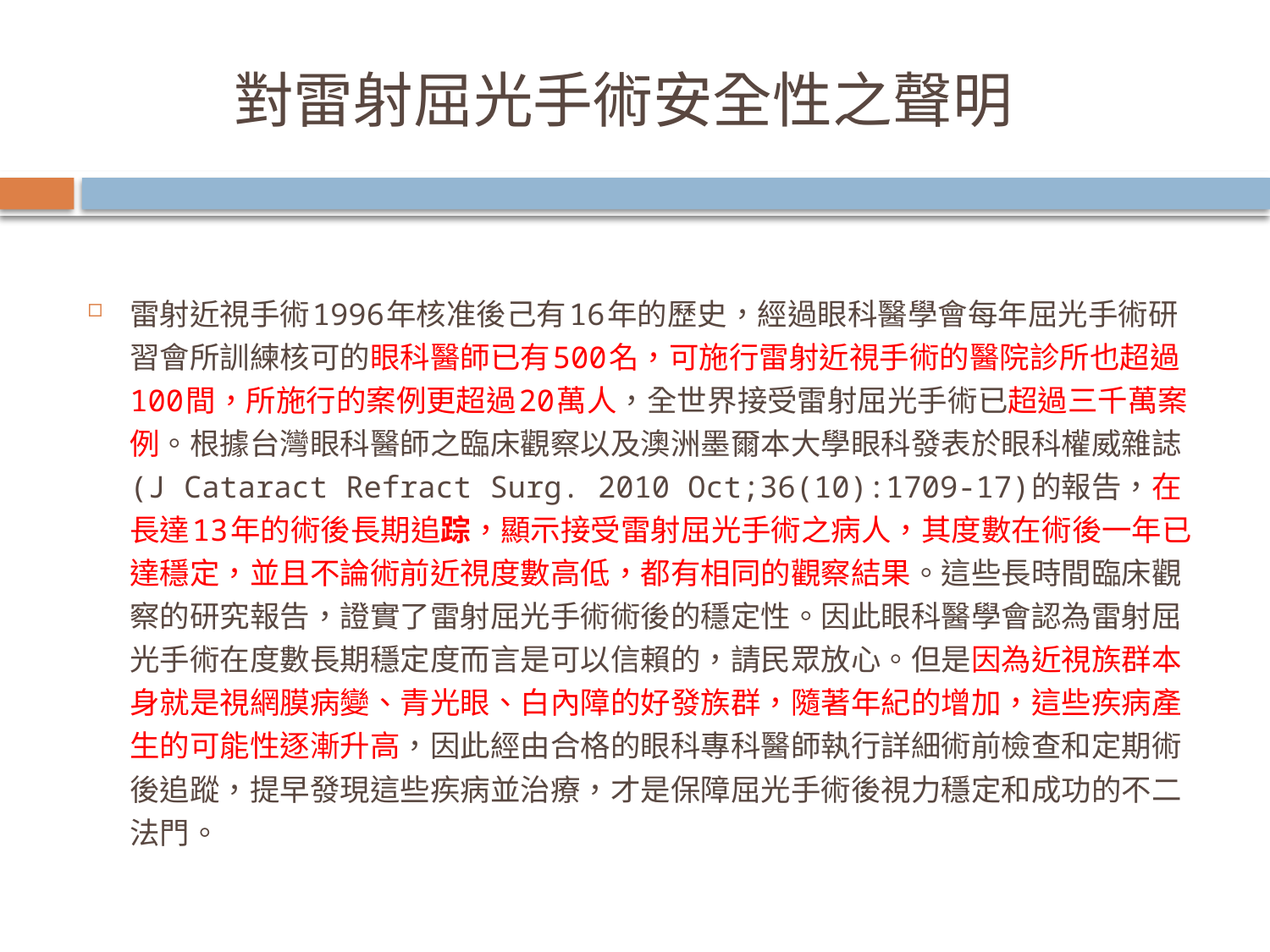

對雷射屈光手術安全性之聲明

雷射近視手術1996年核准後己有16年的歷史，經過眼科醫學會每年屈光手術研習會所訓練核可的眼科醫師已有500名，可施行雷射近視手術的醫院診所也超過100間，所施行的案例更超過20萬人，全世界接受雷射屈光手術已超過三千萬案例。根據台灣眼科醫師之臨床觀察以及澳洲墨爾本大學眼科發表於眼科權威雜誌(J Cataract Refract Surg. 2010 Oct;36(10):1709-17)的報告，在長達13年的術後長期追踪，顯示接受雷射屈光手術之病人，其度數在術後一年已達穩定，並且不論術前近視度數高低，都有相同的觀察結果。這些長時間臨床觀察的研究報告，證實了雷射屈光手術術後的穩定性。因此眼科醫學會認為雷射屈光手術在度數長期穩定度而言是可以信賴的，請民眾放心。但是因為近視族群本身就是視網膜病變、青光眼、白內障的好發族群，隨著年紀的增加，這些疾病產生的可能性逐漸升高，因此經由合格的眼科專科醫師執行詳細術前檢查和定期術後追蹤，提早發現這些疾病並治療，才是保障屈光手術後視力穩定和成功的不二法門。